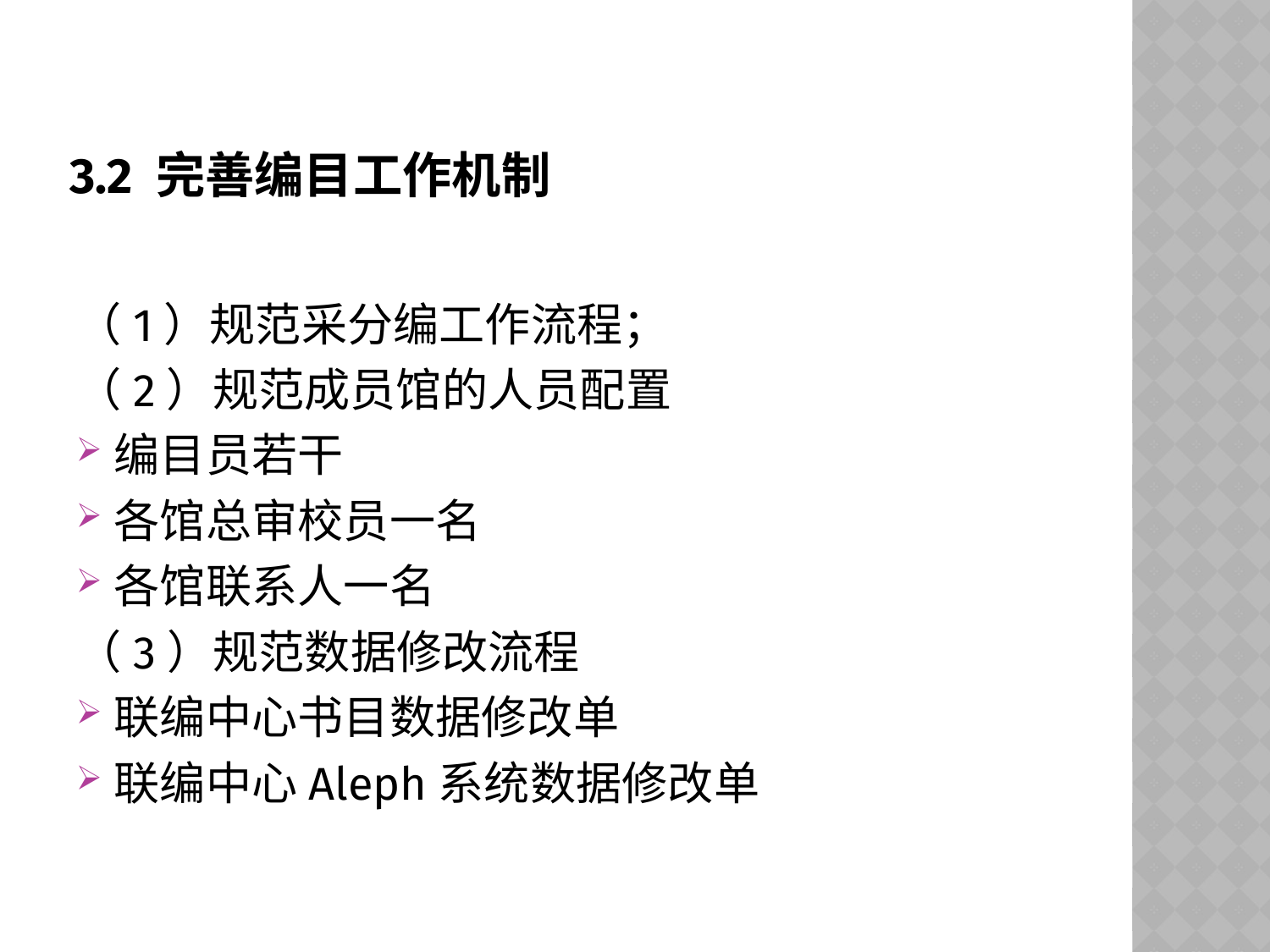

# 3.2 完善编目工作机制

（1）规范采分编工作流程；
（2）规范成员馆的人员配置
编目员若干
各馆总审校员一名
各馆联系人一名
（3）规范数据修改流程
联编中心书目数据修改单
联编中心Aleph系统数据修改单